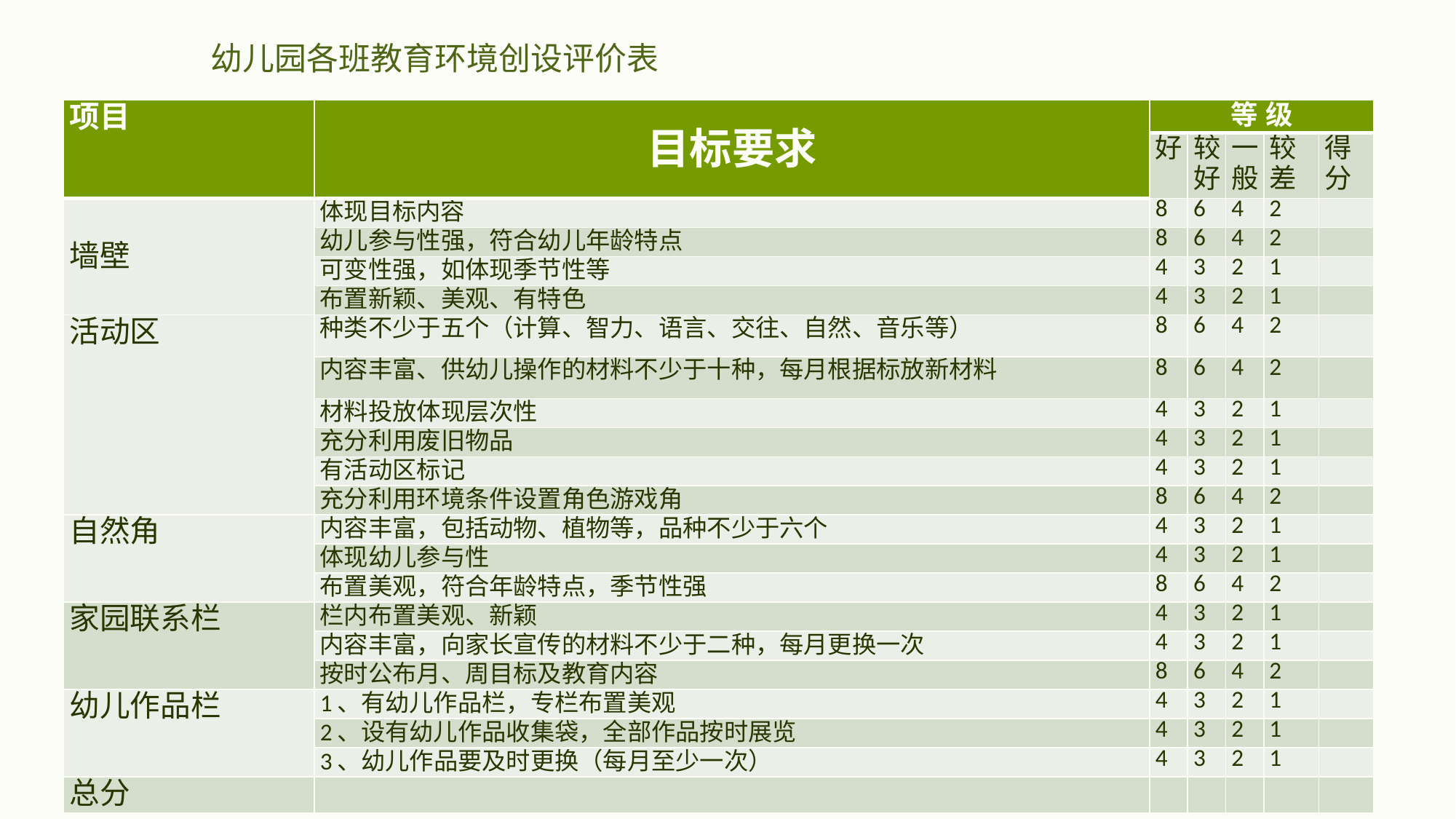

# 幼儿园各班教育环境创设评价表
| 项目 | 目标要求 | 等 级 |  |  |  |  |
| --- | --- | --- | --- | --- | --- | --- |
|  |  | 好 | 较好 | 一般 | 较差 | 得分 |
| 墙壁 | 体现目标内容 | 8 | 6 | 4 | 2 |  |
|  | 幼儿参与性强，符合幼儿年龄特点 | 8 | 6 | 4 | 2 |  |
|  | 可变性强，如体现季节性等 | 4 | 3 | 2 | 1 |  |
|  | 布置新颖、美观、有特色 | 4 | 3 | 2 | 1 |  |
| 活动区 | 种类不少于五个（计算、智力、语言、交往、自然、音乐等） | 8 | 6 | 4 | 2 |  |
|  | 内容丰富、供幼儿操作的材料不少于十种，每月根据标放新材料 | 8 | 6 | 4 | 2 |  |
|  | 材料投放体现层次性 | 4 | 3 | 2 | 1 |  |
|  | 充分利用废旧物品 | 4 | 3 | 2 | 1 |  |
|  | 有活动区标记 | 4 | 3 | 2 | 1 |  |
|  | 充分利用环境条件设置角色游戏角 | 8 | 6 | 4 | 2 |  |
| 自然角 | 内容丰富，包括动物、植物等，品种不少于六个 | 4 | 3 | 2 | 1 |  |
|  | 体现幼儿参与性 | 4 | 3 | 2 | 1 |  |
|  | 布置美观，符合年龄特点，季节性强 | 8 | 6 | 4 | 2 |  |
| 家园联系栏 | 栏内布置美观、新颖 | 4 | 3 | 2 | 1 |  |
|  | 内容丰富，向家长宣传的材料不少于二种，每月更换一次 | 4 | 3 | 2 | 1 |  |
|  | 按时公布月、周目标及教育内容 | 8 | 6 | 4 | 2 |  |
| 幼儿作品栏 | 1、有幼儿作品栏，专栏布置美观 | 4 | 3 | 2 | 1 |  |
|  | 2、设有幼儿作品收集袋，全部作品按时展览 | 4 | 3 | 2 | 1 |  |
|  | 3、幼儿作品要及时更换（每月至少一次） | 4 | 3 | 2 | 1 |  |
| 总分 |  |  |  |  |  |  |